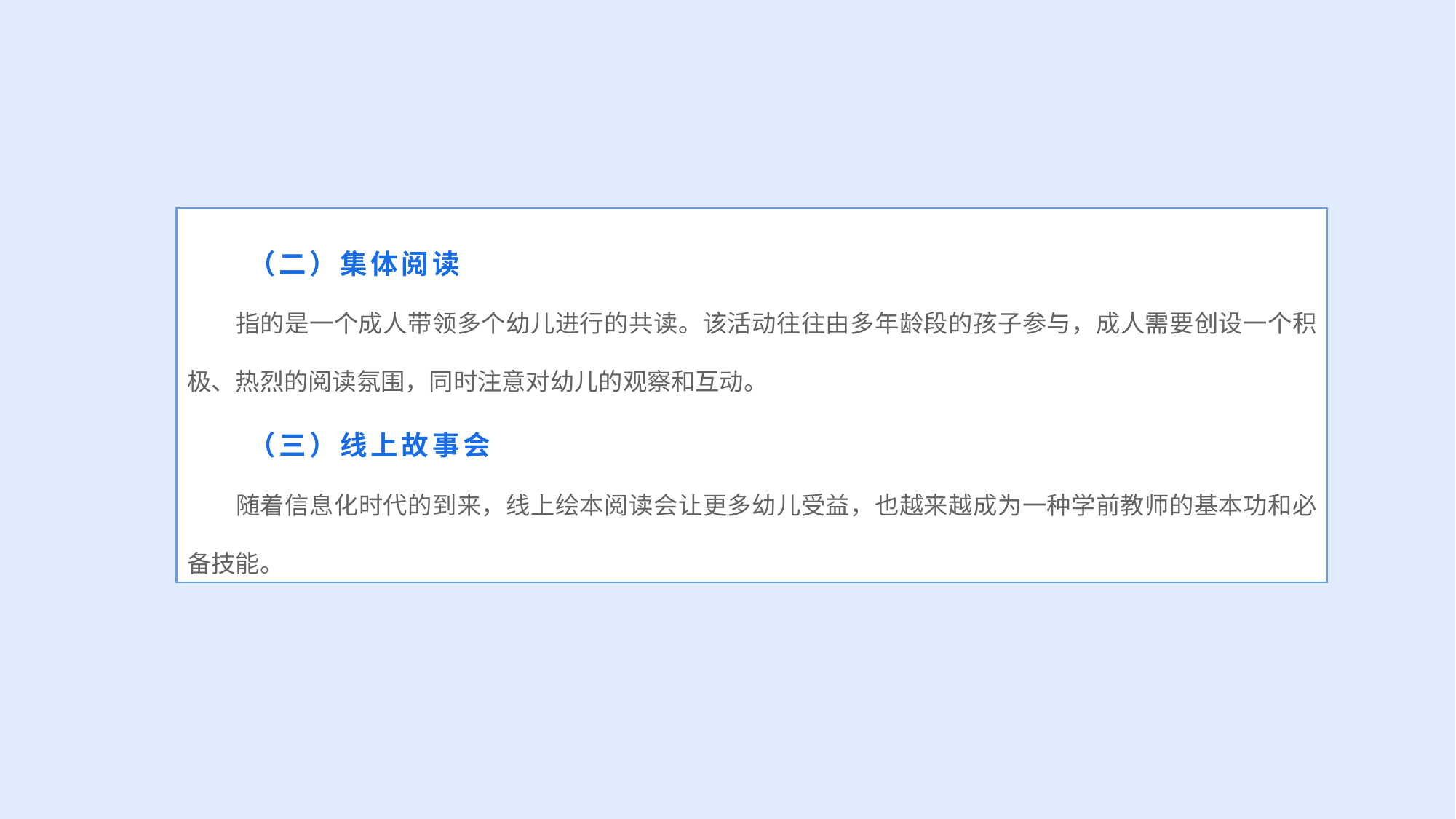

（二）集体阅读
指的是一个成人带领多个幼儿进行的共读。该活动往往由多年龄段的孩子参与，成人需要创设一个积极、热烈的阅读氛围，同时注意对幼儿的观察和互动。
（三）线上故事会
随着信息化时代的到来，线上绘本阅读会让更多幼儿受益，也越来越成为一种学前教师的基本功和必备技能。